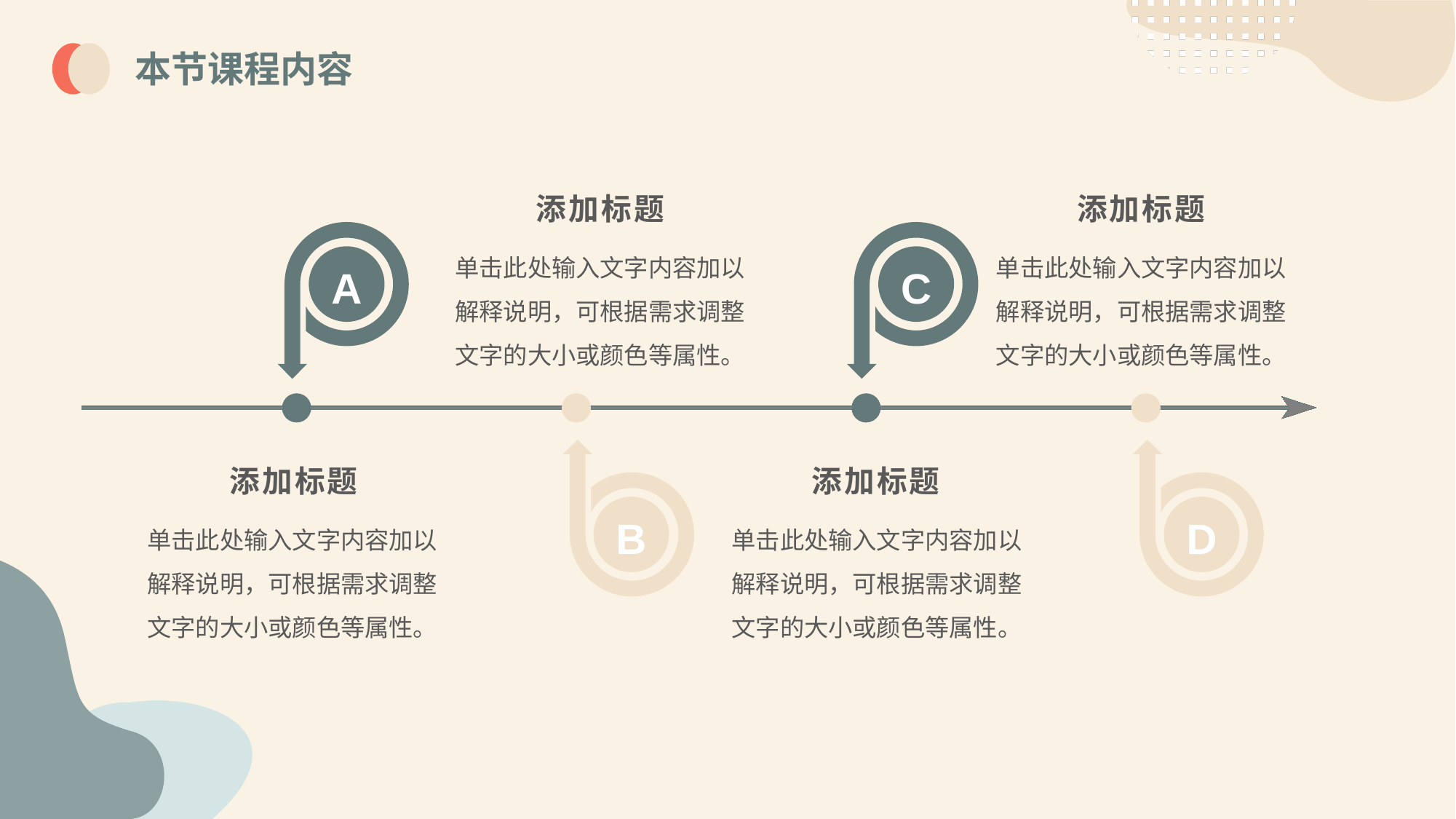

本节课程内容

添加标题
单击此处输入文字内容加以解释说明，可根据需求调整文字的大小或颜色等属性。
添加标题
单击此处输入文字内容加以解释说明，可根据需求调整文字的大小或颜色等属性。

A

C

B

D

添加标题
单击此处输入文字内容加以解释说明，可根据需求调整文字的大小或颜色等属性。
添加标题
单击此处输入文字内容加以解释说明，可根据需求调整文字的大小或颜色等属性。